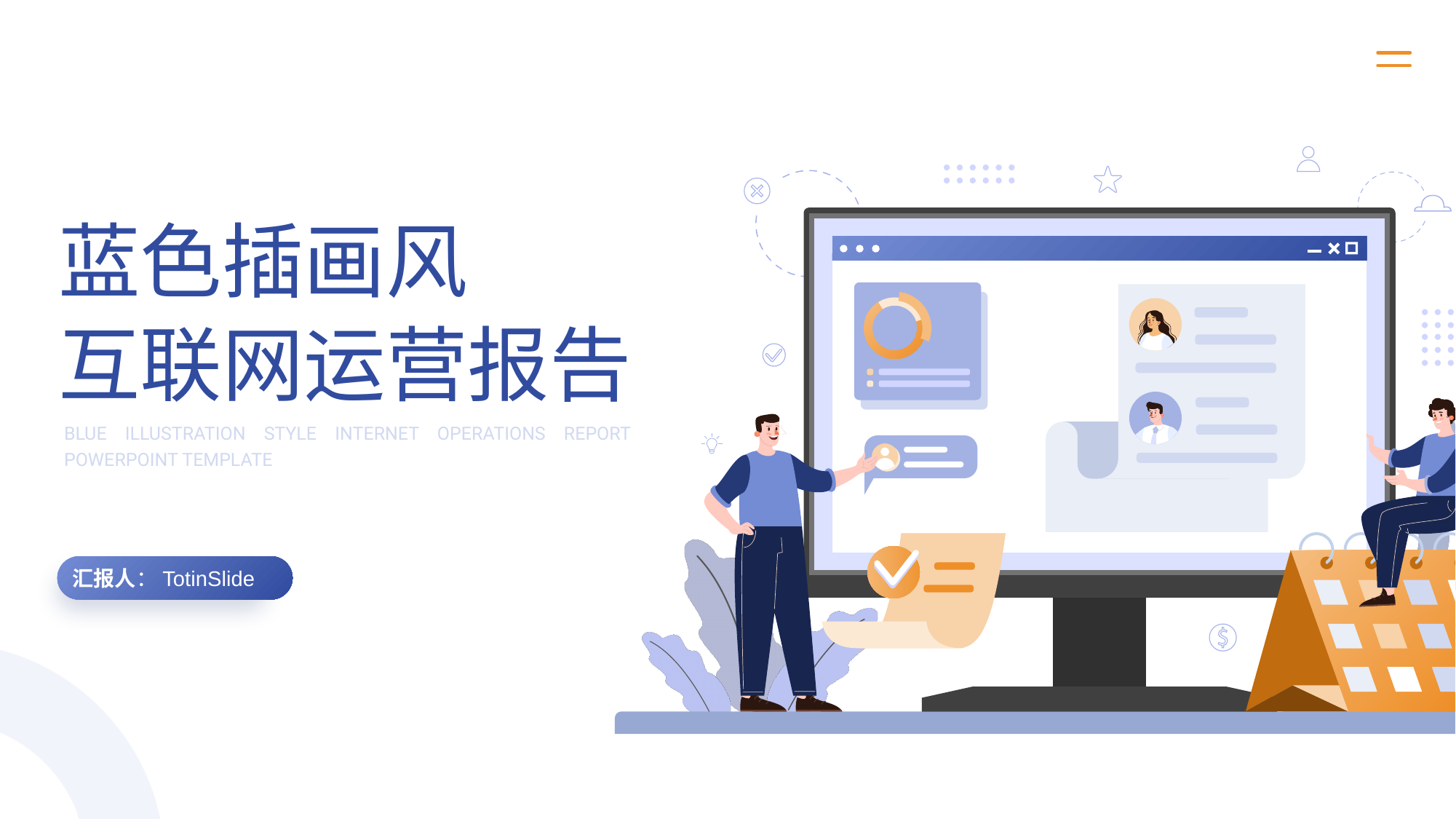

蓝色插画风
互联网运营报告

BLUE ILLUSTRATION STYLE INTERNET OPERATIONS REPORT POWERPOINT TEMPLATE

汇报人：TotinSlide